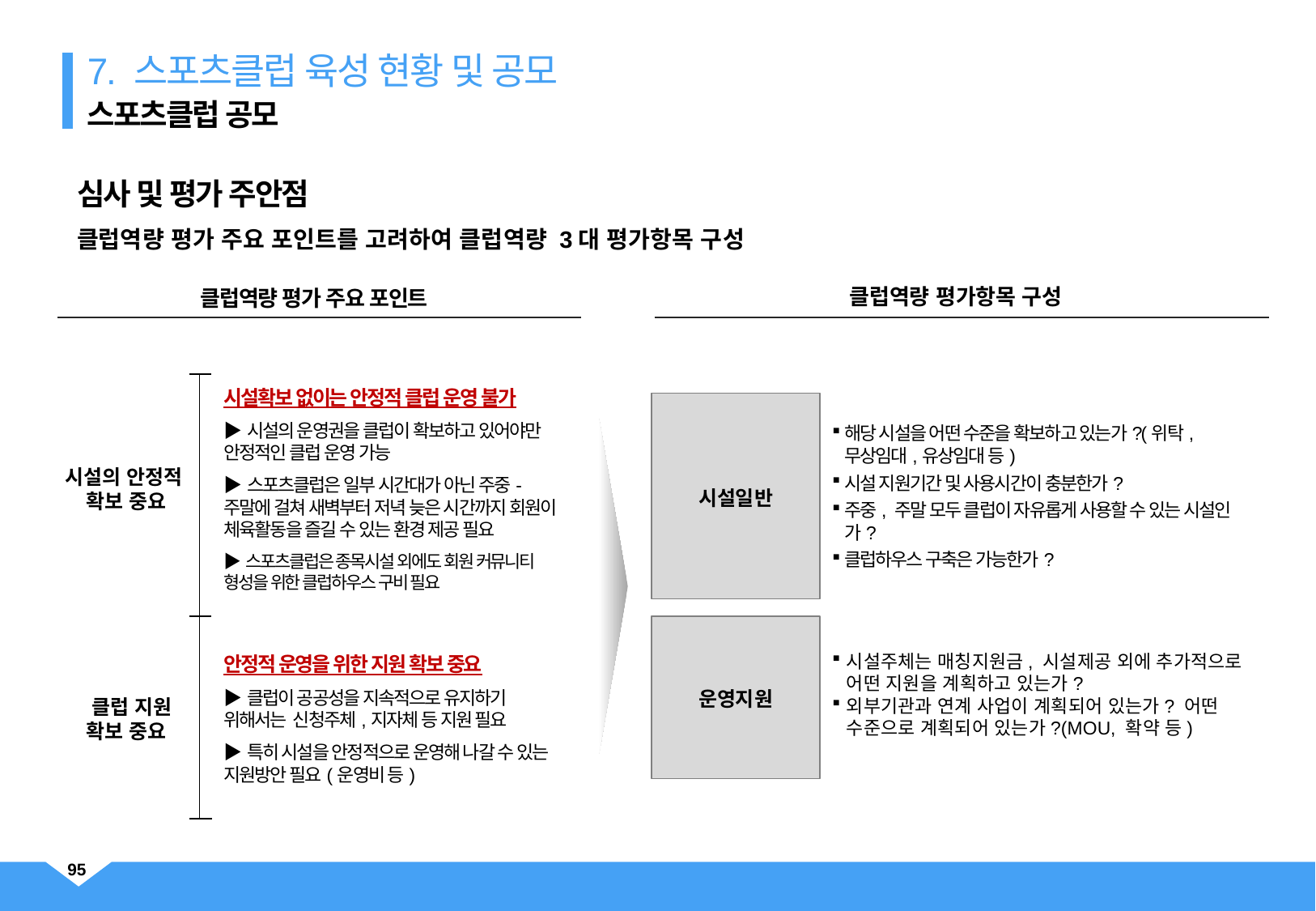

스포츠클럽 공모
7. 스포츠클럽 육성 현황 및 공모
심사 및 평가 주안점
클럽역량 평가 주요 포인트를 고려하여 클럽역량 3대 평가항목 구성
클럽역량 평가 주요 포인트
클럽역량 평가항목 구성
시설일반
시설확보 없이는 안정적 클럽 운영 불가
▶시설의 운영권을 클럽이 확보하고 있어야만 안정적인 클럽 운영 가능
▶스포츠클럽은 일부 시간대가 아닌 주중-주말에 걸쳐 새벽부터 저녁 늦은 시간까지 회원이 체육활동을 즐길 수 있는 환경 제공 필요
▶스포츠클럽은 종목시설 외에도 회원 커뮤니티 형성을 위한 클럽하우스 구비 필요
해당 시설을 어떤 수준을 확보하고 있는가?(위탁,무상임대,유상임대 등)
시설 지원기간 및 사용시간이 충분한가?
주중, 주말 모두 클럽이 자유롭게 사용할 수 있는 시설인가?
클럽하우스 구축은 가능한가?
시설의 안정적
확보 중요

운영지원
안정적 운영을 위한 지원 확보 중요
▶클럽이 공공성을 지속적으로 유지하기 위해서는  신청주체,지자체 등 지원 필요
▶특히 시설을 안정적으로 운영해 나갈 수 있는 지원방안 필요(운영비 등)
시설주체는 매칭지원금, 시설제공 외에 추가적으로 어떤 지원을 계획하고 있는가?
외부기관과 연계 사업이 계획되어 있는가? 어떤 수준으로 계획되어 있는가?(MOU, 확약 등)
 클럽 지원
확보 중요